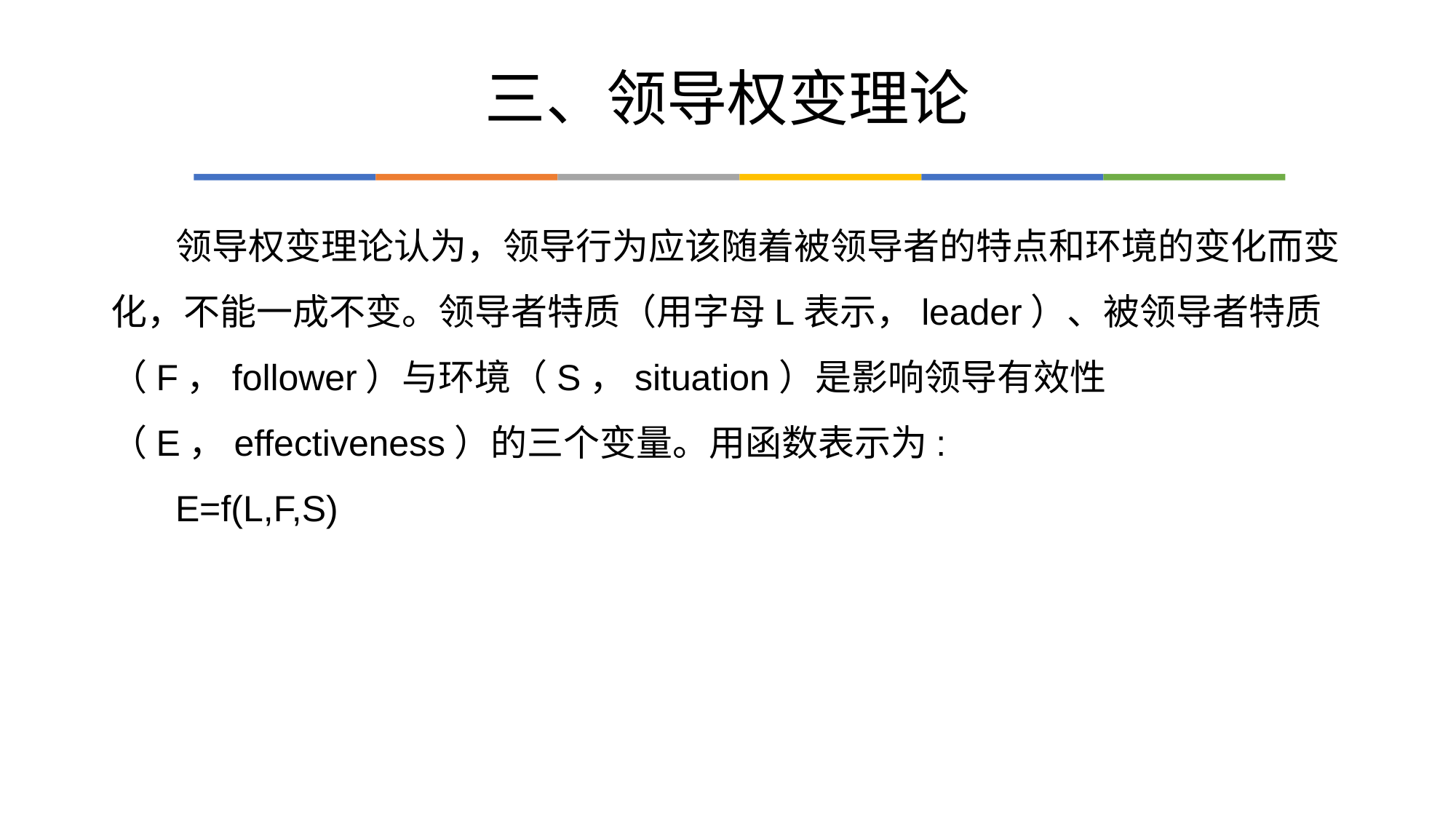

# 三、领导权变理论
领导权变理论认为，领导行为应该随着被领导者的特点和环境的变化而变化，不能一成不变。领导者特质（用字母L表示，leader）、被领导者特质（F，follower）与环境（S，situation）是影响领导有效性（E，effectiveness）的三个变量。用函数表示为:
E=f(L,F,S)